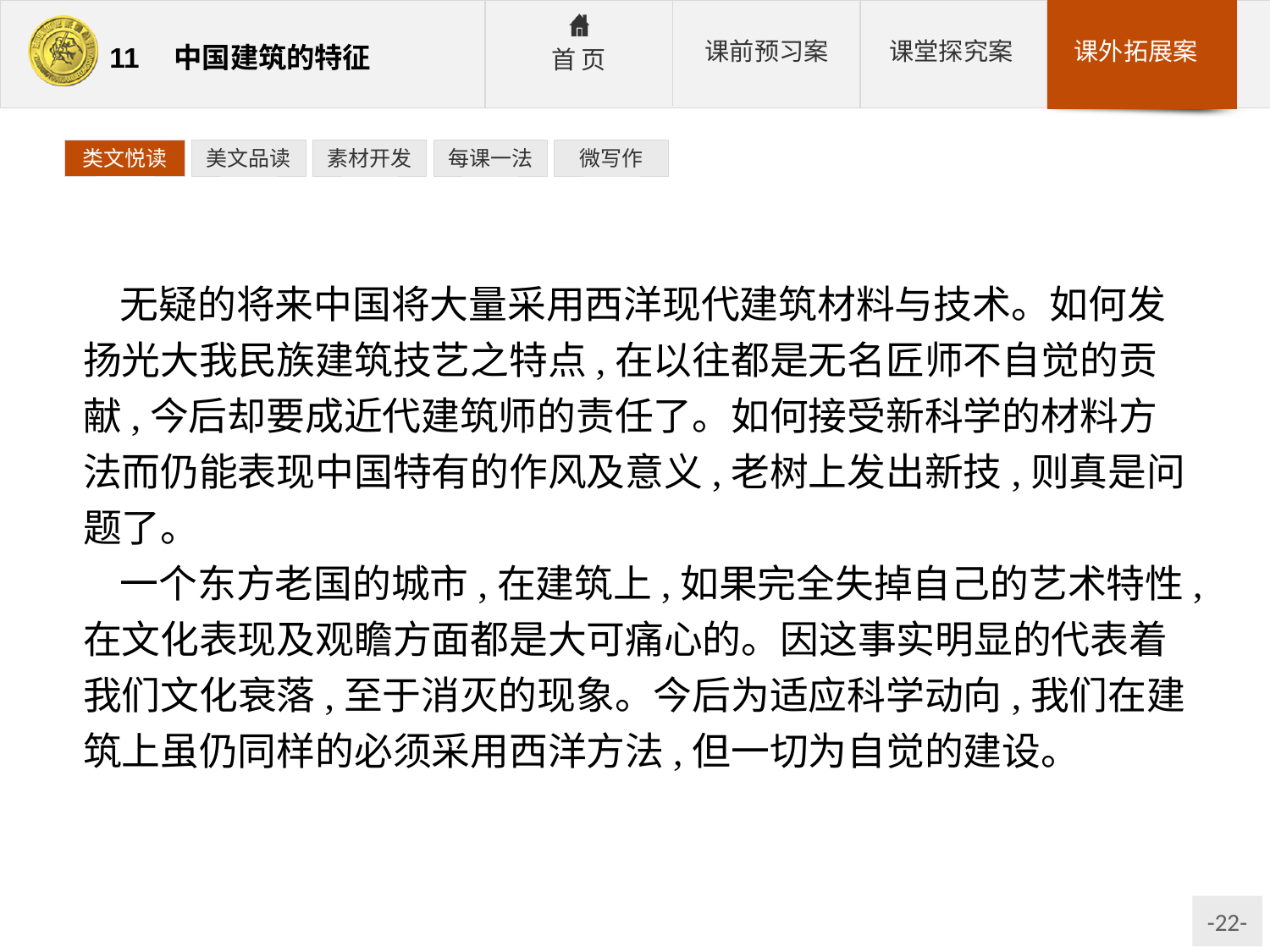

类文悦读
美文品读
素材开发
每课一法
微写作
无疑的将来中国将大量采用西洋现代建筑材料与技术。如何发扬光大我民族建筑技艺之特点,在以往都是无名匠师不自觉的贡献,今后却要成近代建筑师的责任了。如何接受新科学的材料方法而仍能表现中国特有的作风及意义,老树上发出新技,则真是问题了。
一个东方老国的城市,在建筑上,如果完全失掉自己的艺术特性,在文化表现及观瞻方面都是大可痛心的。因这事实明显的代表着我们文化衰落,至于消灭的现象。今后为适应科学动向,我们在建筑上虽仍同样的必须采用西洋方法,但一切为自觉的建设。